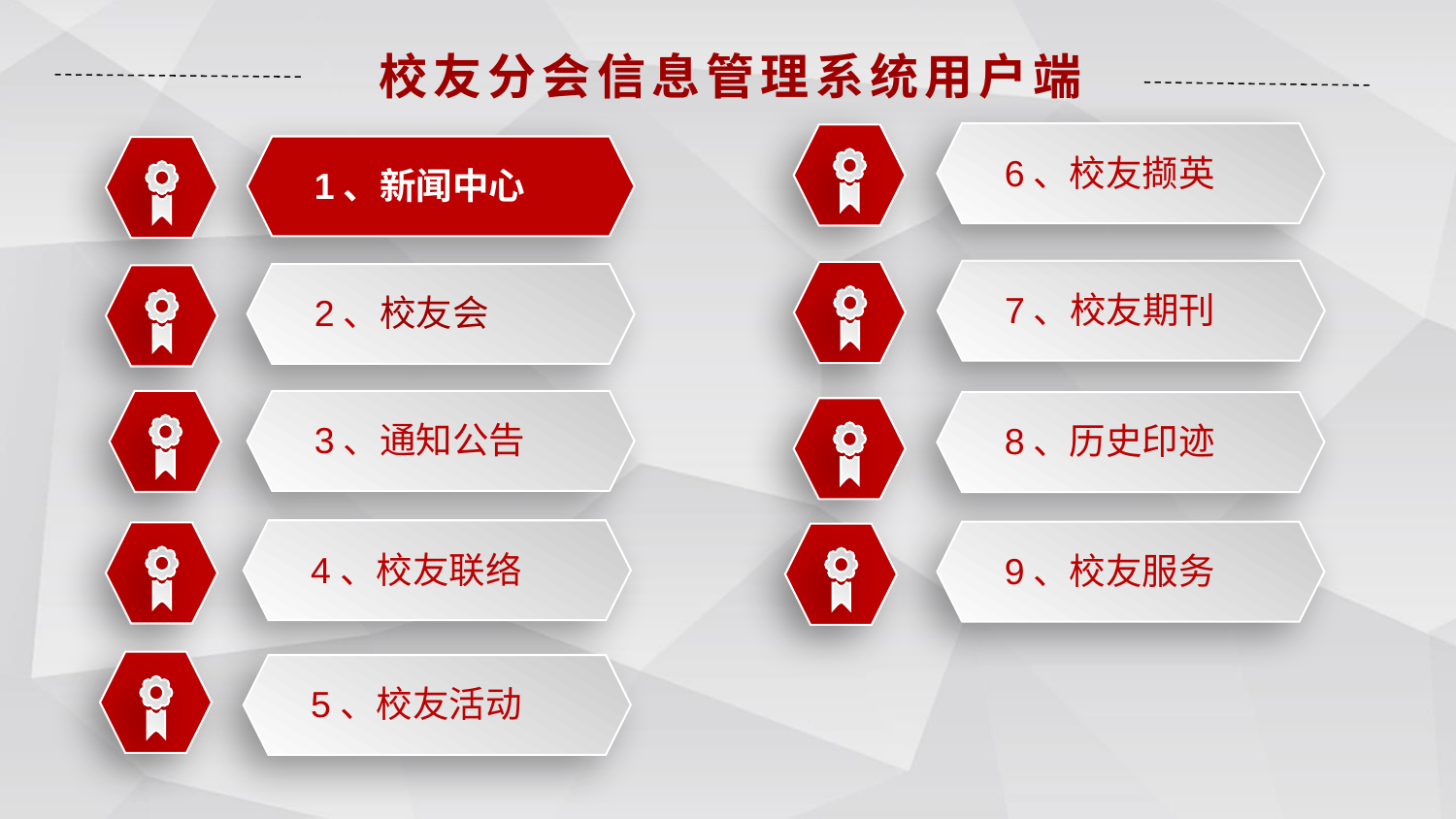

校友分会信息管理系统用户端

6、校友撷英

1、新闻中心

7、校友期刊

2、校友会

3、通知公告

8、历史印迹

4、校友联络

9、校友服务

5、校友活动